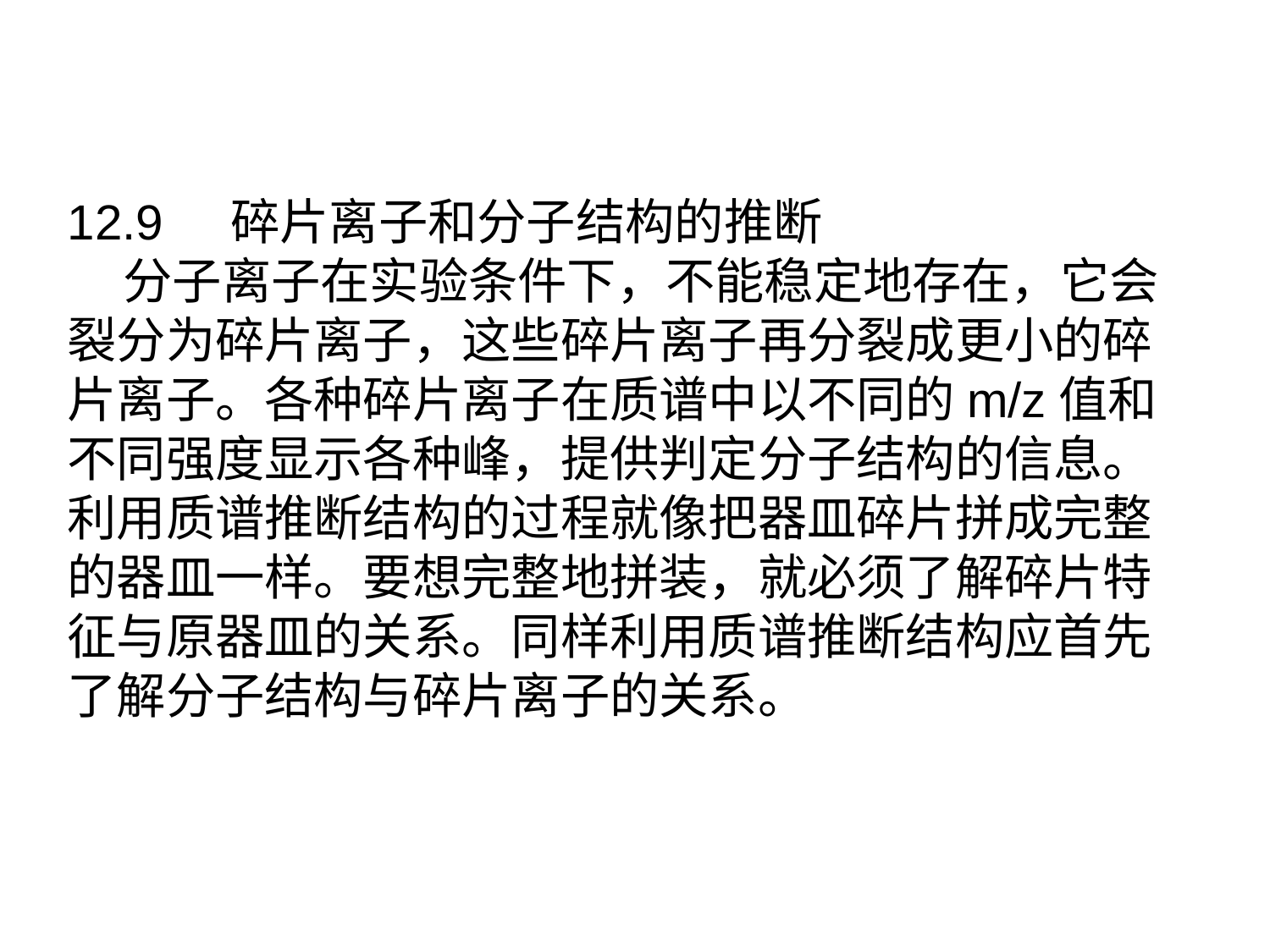

12.9    碎片离子和分子结构的推断
    分子离子在实验条件下，不能稳定地存在，它会裂分为碎片离子，这些碎片离子再分裂成更小的碎片离子。各种碎片离子在质谱中以不同的m/z值和不同强度显示各种峰，提供判定分子结构的信息。利用质谱推断结构的过程就像把器皿碎片拼成完整的器皿一样。要想完整地拼装，就必须了解碎片特征与原器皿的关系。同样利用质谱推断结构应首先了解分子结构与碎片离子的关系。